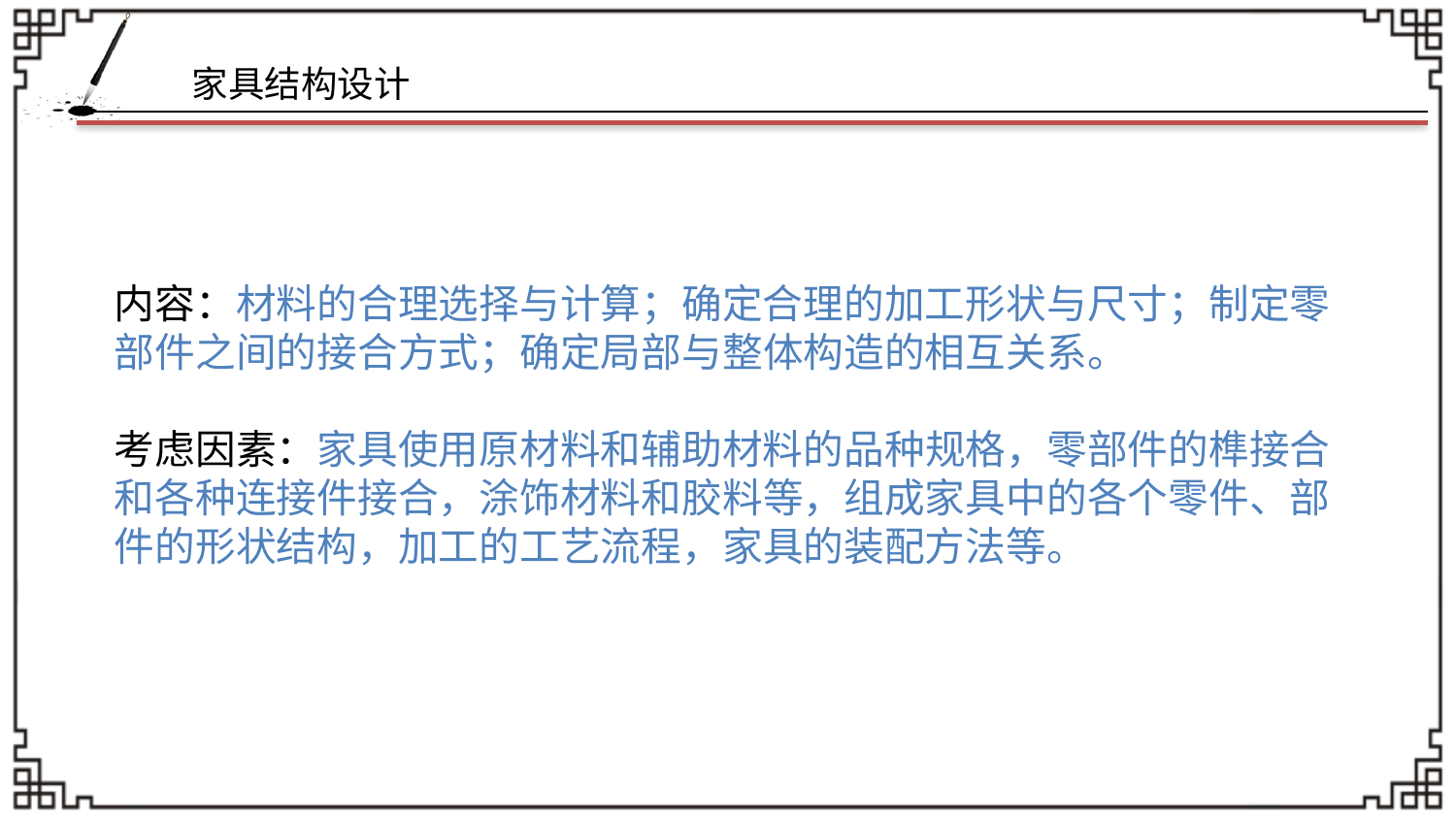

内容：材料的合理选择与计算；确定合理的加工形状与尺寸；制定零部件之间的接合方式；确定局部与整体构造的相互关系。

考虑因素：家具使用原材料和辅助材料的品种规格，零部件的榫接合和各种连接件接合，涂饰材料和胶料等，组成家具中的各个零件、部件的形状结构，加工的工艺流程，家具的装配方法等。